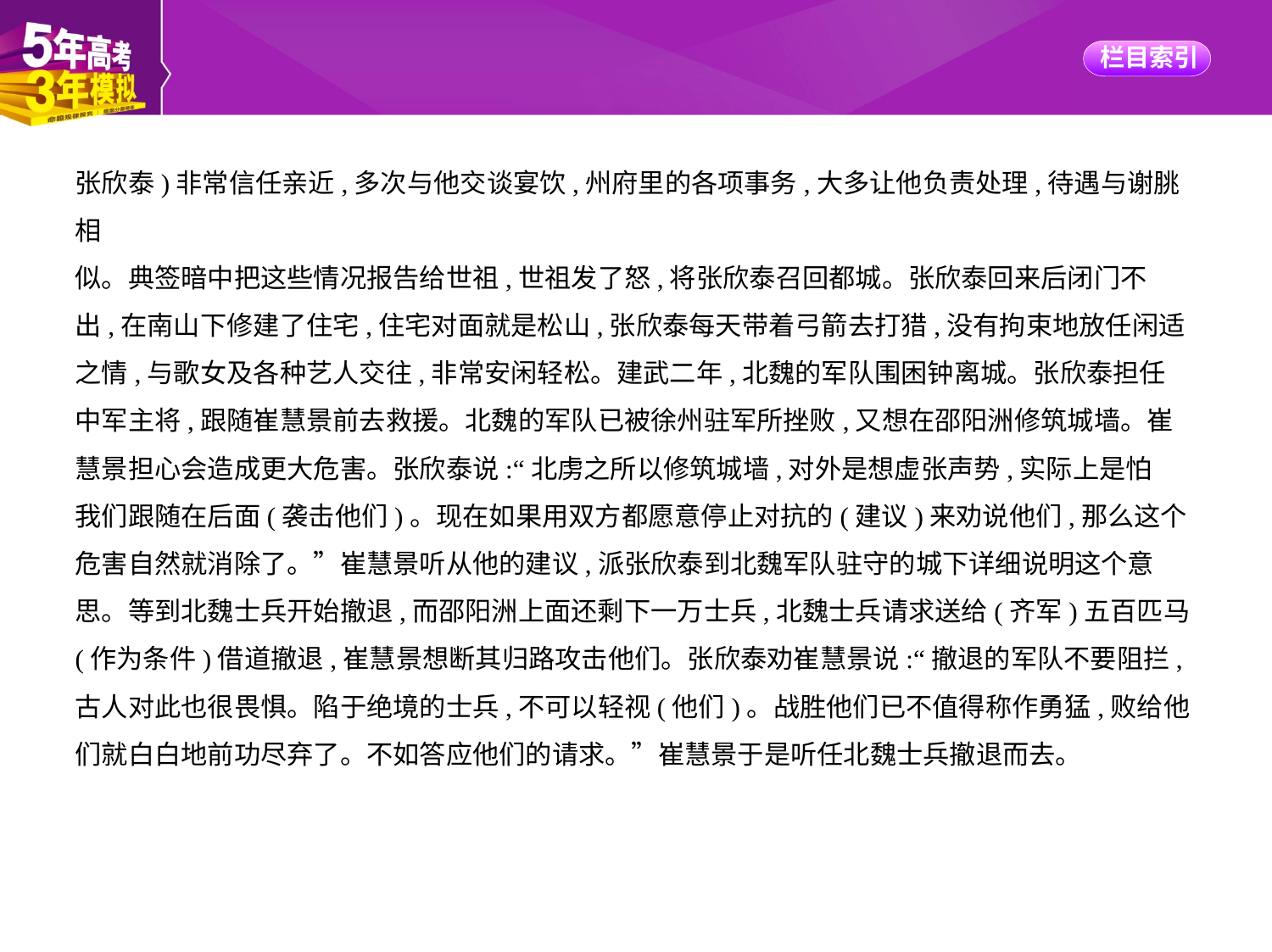

张欣泰)非常信任亲近,多次与他交谈宴饮,州府里的各项事务,大多让他负责处理,待遇与谢朓相
似。典签暗中把这些情况报告给世祖,世祖发了怒,将张欣泰召回都城。张欣泰回来后闭门不
出,在南山下修建了住宅,住宅对面就是松山,张欣泰每天带着弓箭去打猎,没有拘束地放任闲适
之情,与歌女及各种艺人交往,非常安闲轻松。建武二年,北魏的军队围困钟离城。张欣泰担任
中军主将,跟随崔慧景前去救援。北魏的军队已被徐州驻军所挫败,又想在邵阳洲修筑城墙。崔
慧景担心会造成更大危害。张欣泰说:“北虏之所以修筑城墙,对外是想虚张声势,实际上是怕
我们跟随在后面(袭击他们)。现在如果用双方都愿意停止对抗的(建议)来劝说他们,那么这个
危害自然就消除了。”崔慧景听从他的建议,派张欣泰到北魏军队驻守的城下详细说明这个意
思。等到北魏士兵开始撤退,而邵阳洲上面还剩下一万士兵,北魏士兵请求送给(齐军)五百匹马
(作为条件)借道撤退,崔慧景想断其归路攻击他们。张欣泰劝崔慧景说:“撤退的军队不要阻拦,
古人对此也很畏惧。陷于绝境的士兵,不可以轻视(他们)。战胜他们已不值得称作勇猛,败给他
们就白白地前功尽弃了。不如答应他们的请求。”崔慧景于是听任北魏士兵撤退而去。